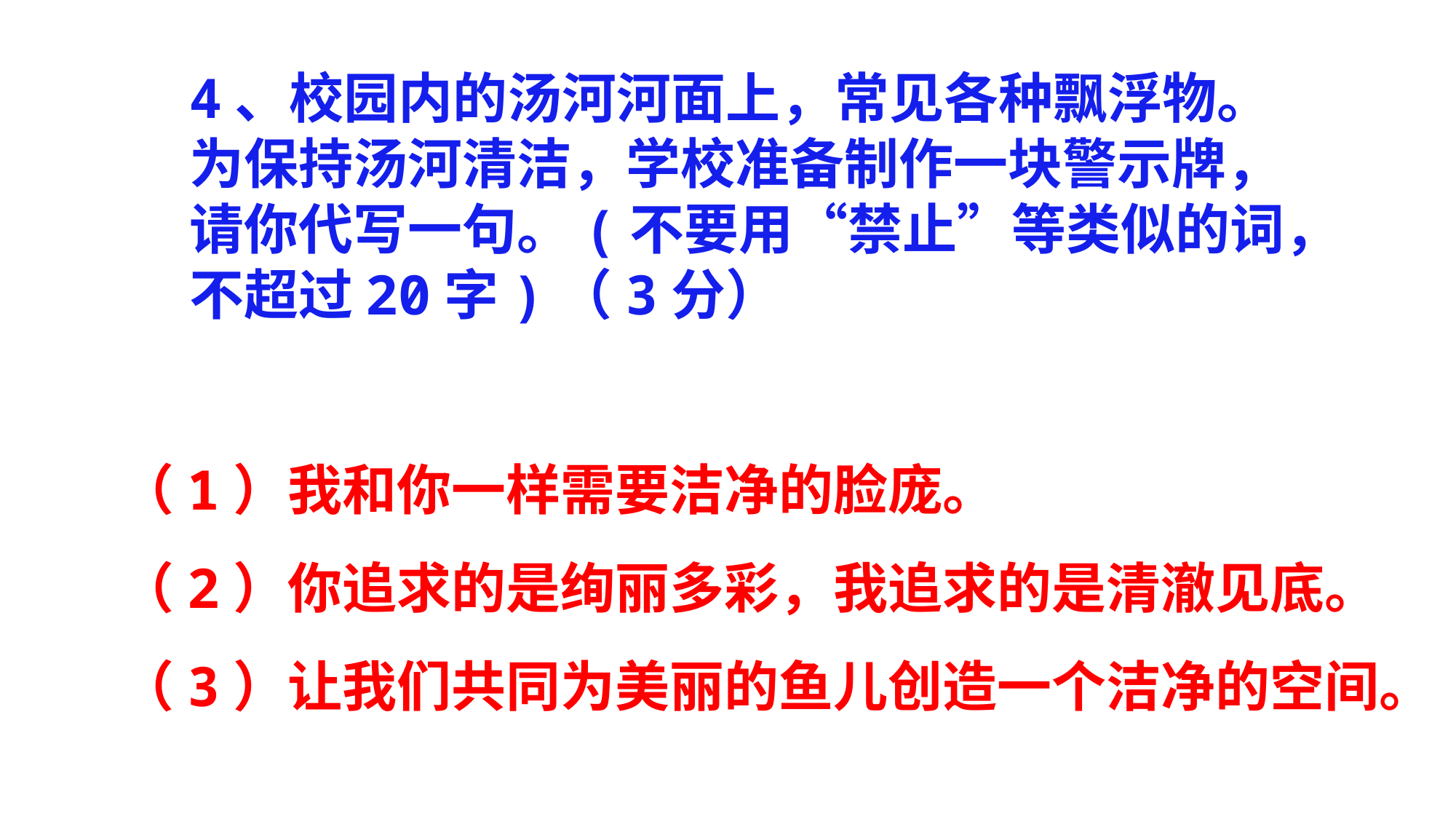

4、校园内的汤河河面上，常见各种飘浮物。为保持汤河清洁，学校准备制作一块警示牌，请你代写一句。(不要用“禁止”等类似的词，不超过20字)（3分）
（1）我和你一样需要洁净的脸庞。
（2）你追求的是绚丽多彩，我追求的是清澈见底。
（3）让我们共同为美丽的鱼儿创造一个洁净的空间。